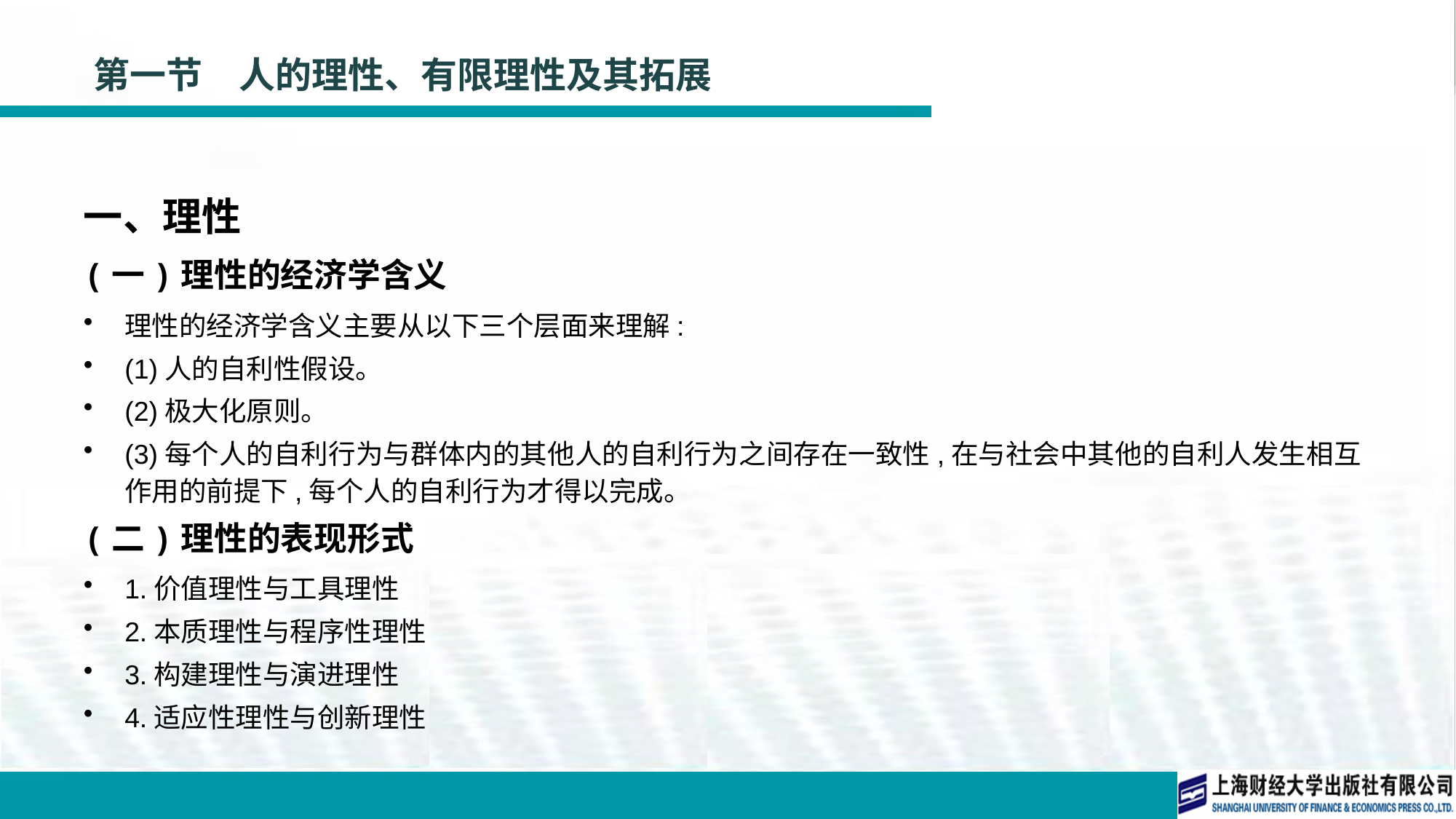

# 第一节　人的理性、有限理性及其拓展
一、理性
(一)理性的经济学含义
理性的经济学含义主要从以下三个层面来理解:
(1)人的自利性假设。
(2)极大化原则。
(3)每个人的自利行为与群体内的其他人的自利行为之间存在一致性,在与社会中其他的自利人发生相互作用的前提下,每个人的自利行为才得以完成。
(二)理性的表现形式
1.价值理性与工具理性
2.本质理性与程序性理性
3.构建理性与演进理性
4.适应性理性与创新理性